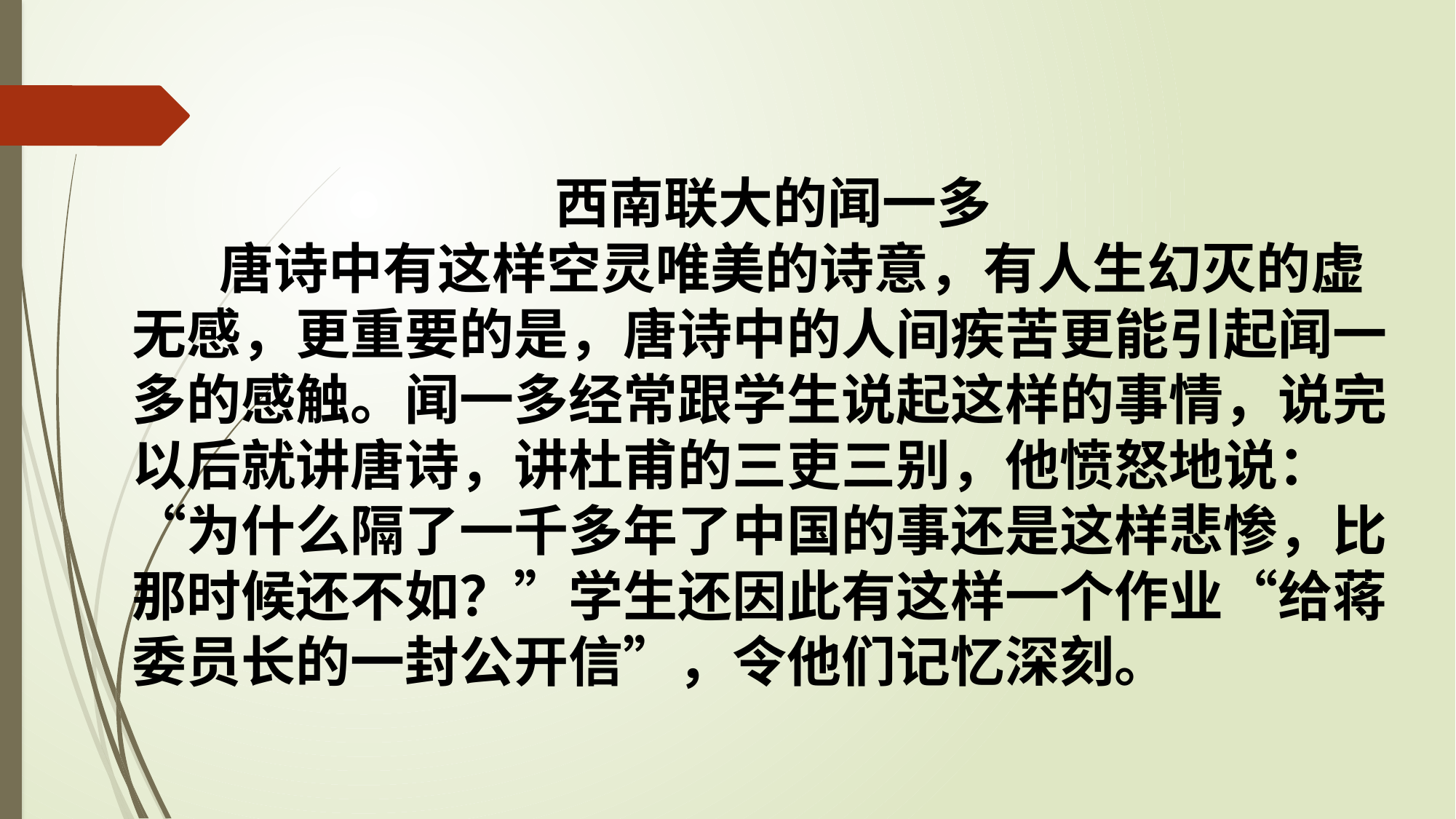

西南联大的闻一多
      唐诗中有这样空灵唯美的诗意，有人生幻灭的虚无感，更重要的是，唐诗中的人间疾苦更能引起闻一多的感触。闻一多经常跟学生说起这样的事情，说完以后就讲唐诗，讲杜甫的三吏三别，他愤怒地说：“为什么隔了一千多年了中国的事还是这样悲惨，比那时候还不如？”学生还因此有这样一个作业“给蒋委员长的一封公开信”，令他们记忆深刻。